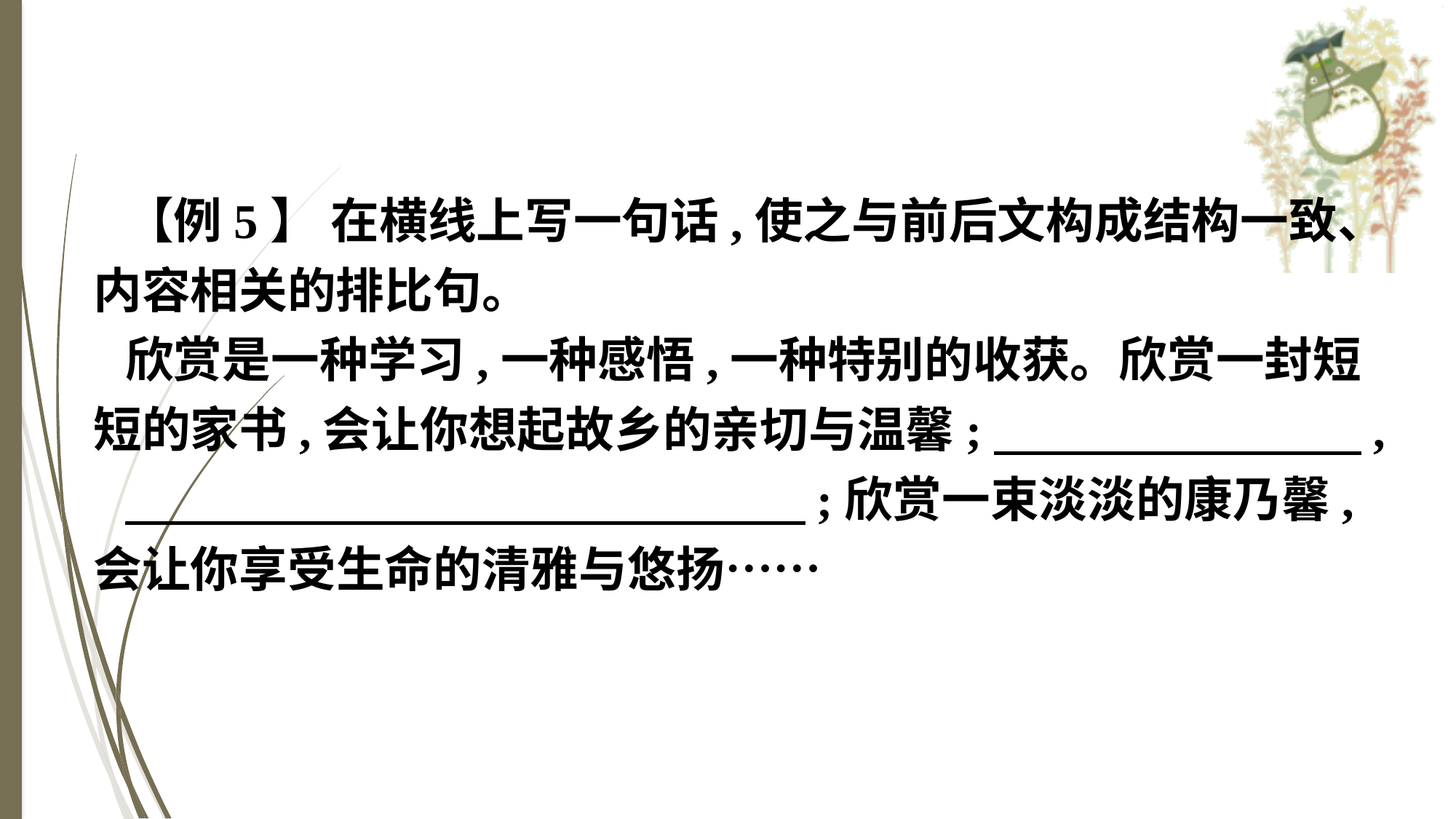

【例5】 在横线上写一句话,使之与前后文构成结构一致、内容相关的排比句。
欣赏是一种学习,一种感悟,一种特别的收获。欣赏一封短短的家书,会让你想起故乡的亲切与温馨;　　                    　,
　　　　　　　　　　　　　　;欣赏一束淡淡的康乃馨,会让你享受生命的清雅与悠扬……